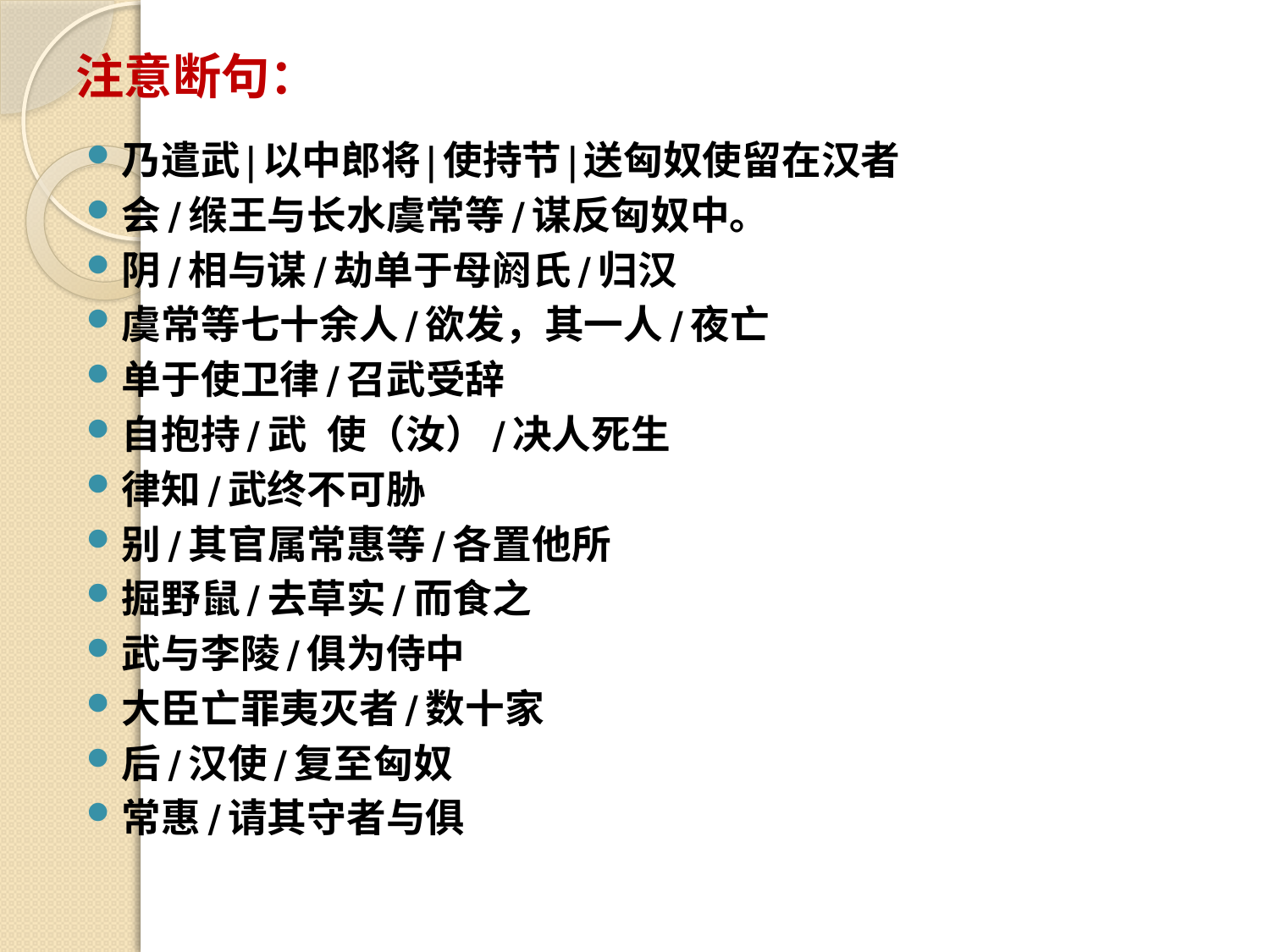

# 注意断句：
乃遣武|以中郎将|使持节|送匈奴使留在汉者
会/缑王与长水虞常等/谋反匈奴中。
阴/相与谋/劫单于母阏氏/归汉
虞常等七十余人/欲发，其一人/夜亡
单于使卫律/召武受辞
自抱持/武 使（汝）/决人死生
律知/武终不可胁
别/其官属常惠等/各置他所
掘野鼠/去草实/而食之
武与李陵/俱为侍中
大臣亡罪夷灭者/数十家
后/汉使/复至匈奴
常惠/请其守者与俱